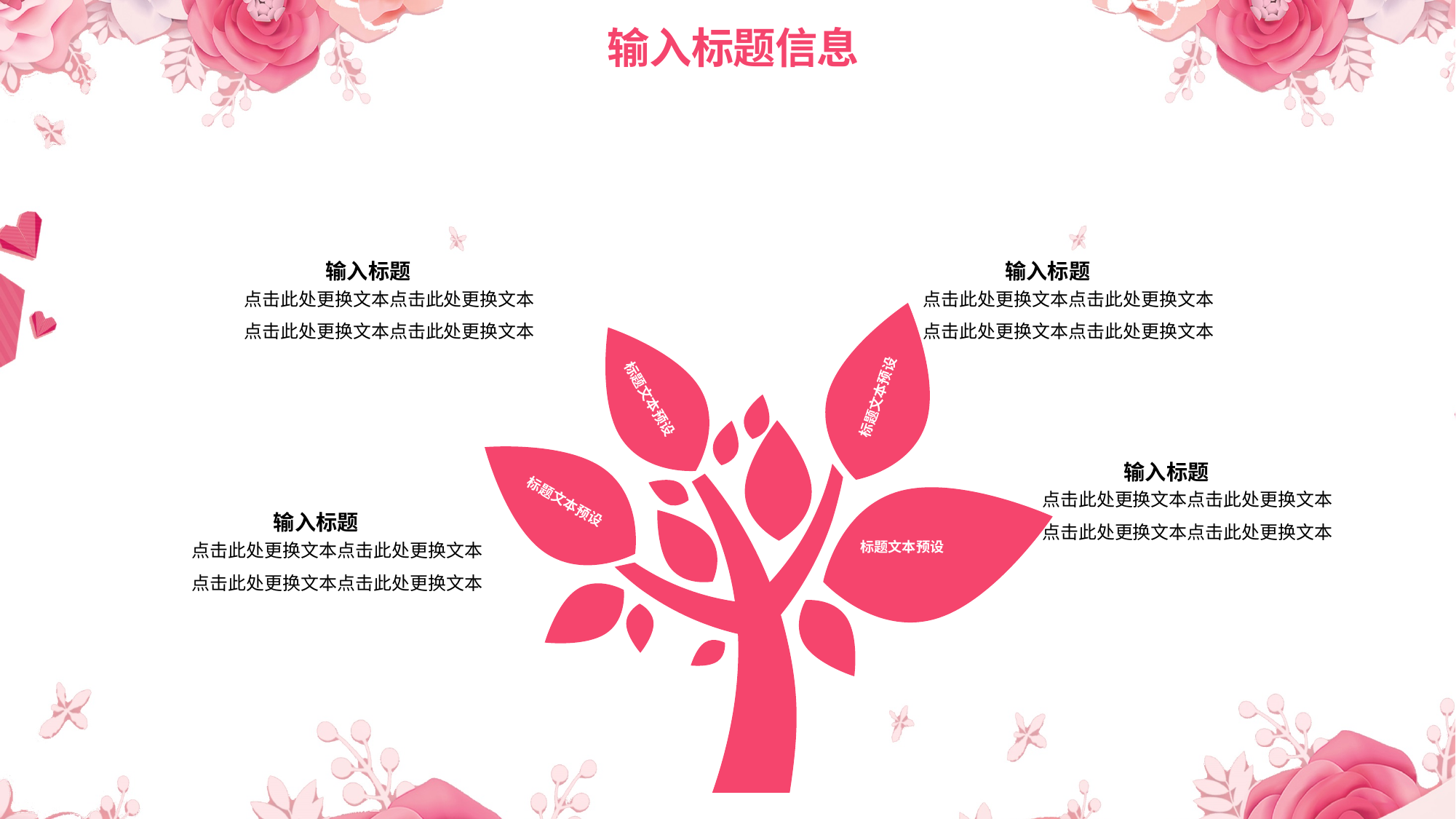

#
输入标题
点击此处更换文本点击此处更换文本
点击此处更换文本点击此处更换文本
输入标题
点击此处更换文本点击此处更换文本
点击此处更换文本点击此处更换文本

标题文本预设
标题文本预设

标题文本预设

标题文本预设

输入标题
点击此处更换文本点击此处更换文本
点击此处更换文本点击此处更换文本
输入标题
点击此处更换文本点击此处更换文本
点击此处更换文本点击此处更换文本